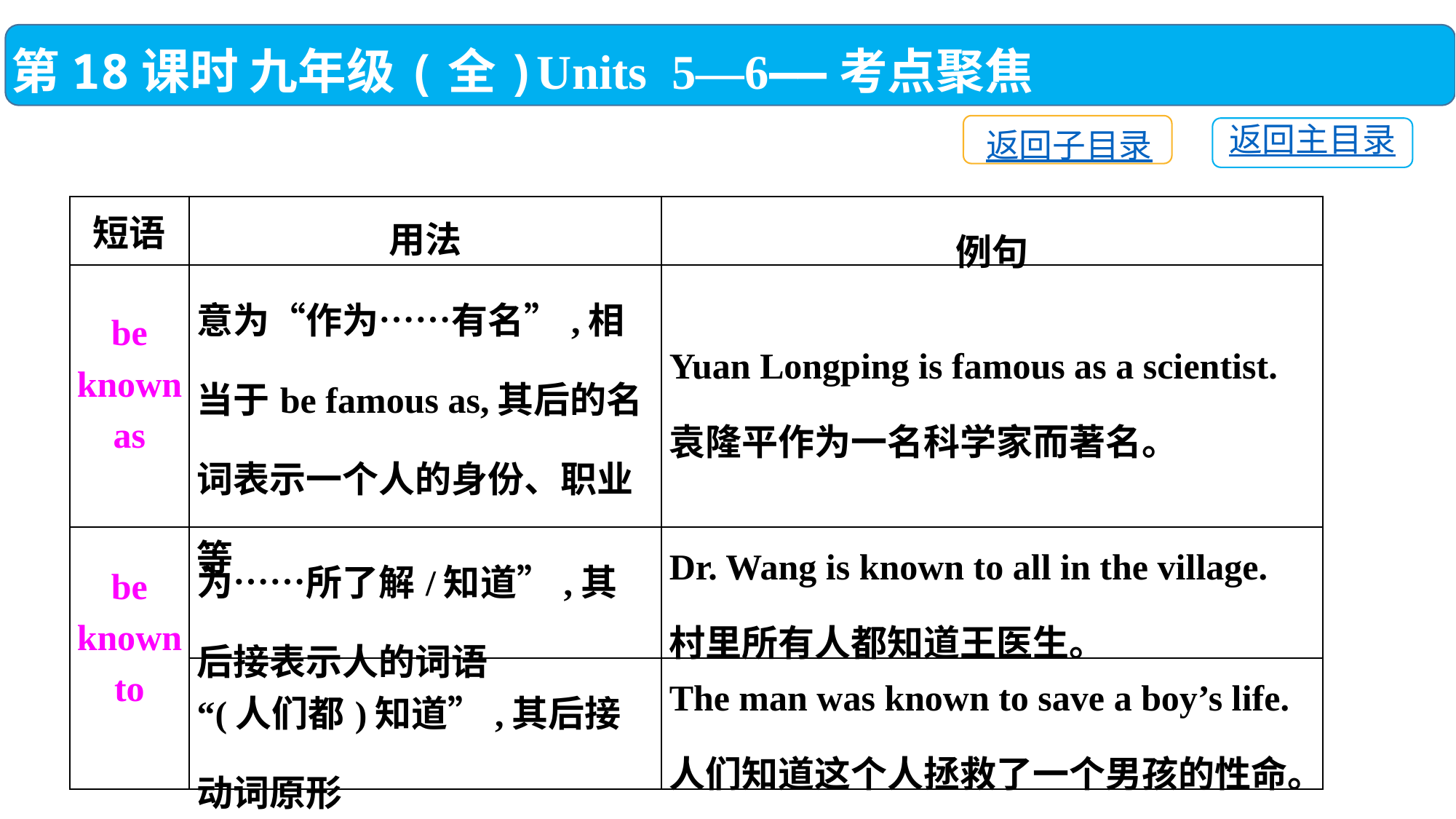

第18课时 九年级(全)Units  5—6——考点聚焦

返回子目录
返回主目录
| 短语 | 用法 | 例句 |
| --- | --- | --- |
| be known as | 意为“作为……有名”,相当于be famous as,其后的名词表示一个人的身份、职业等 | Yuan Longping is famous as a scientist. 袁隆平作为一名科学家而著名。 |
| be known to | 为……所了解/知道”,其后接表示人的词语 | Dr. Wang is known to all in the village. 村里所有人都知道王医生。 |
|  | “(人们都)知道”,其后接动词原形 | The man was known to save a boy’s life. 人们知道这个人拯救了一个男孩的性命。 |